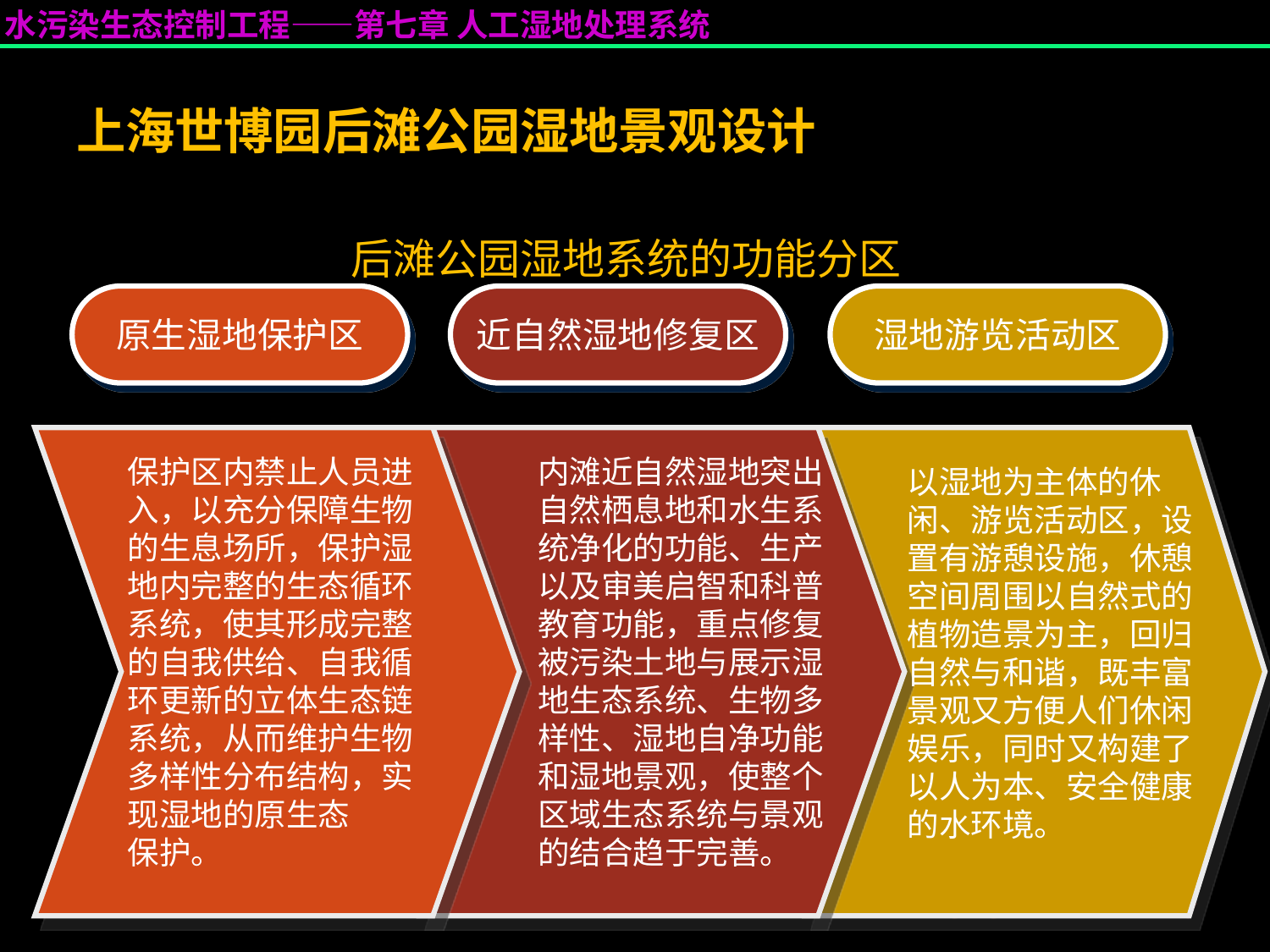

上海世博园后滩公园湿地景观设计
后滩公园湿地系统的功能分区
原生湿地保护区
近自然湿地修复区
湿地游览活动区

保护区内禁止人员进入，以充分保障生物的生息场所，保护湿地内完整的生态循环系统，使其形成完整的自我供给、自我循环更新的立体生态链系统，从而维护生物多样性分布结构，实现湿地的原生态
保护。
内滩近自然湿地突出自然栖息地和水生系统净化的功能、生产以及审美启智和科普教育功能，重点修复被污染土地与展示湿地生态系统、生物多样性、湿地自净功能和湿地景观，使整个区域生态系统与景观的结合趋于完善。
以湿地为主体的休闲、游览活动区，设置有游憩设施，休憩空间周围以自然式的植物造景为主，回归自然与和谐，既丰富景观又方便人们休闲娱乐，同时又构建了以人为本、安全健康的水环境。